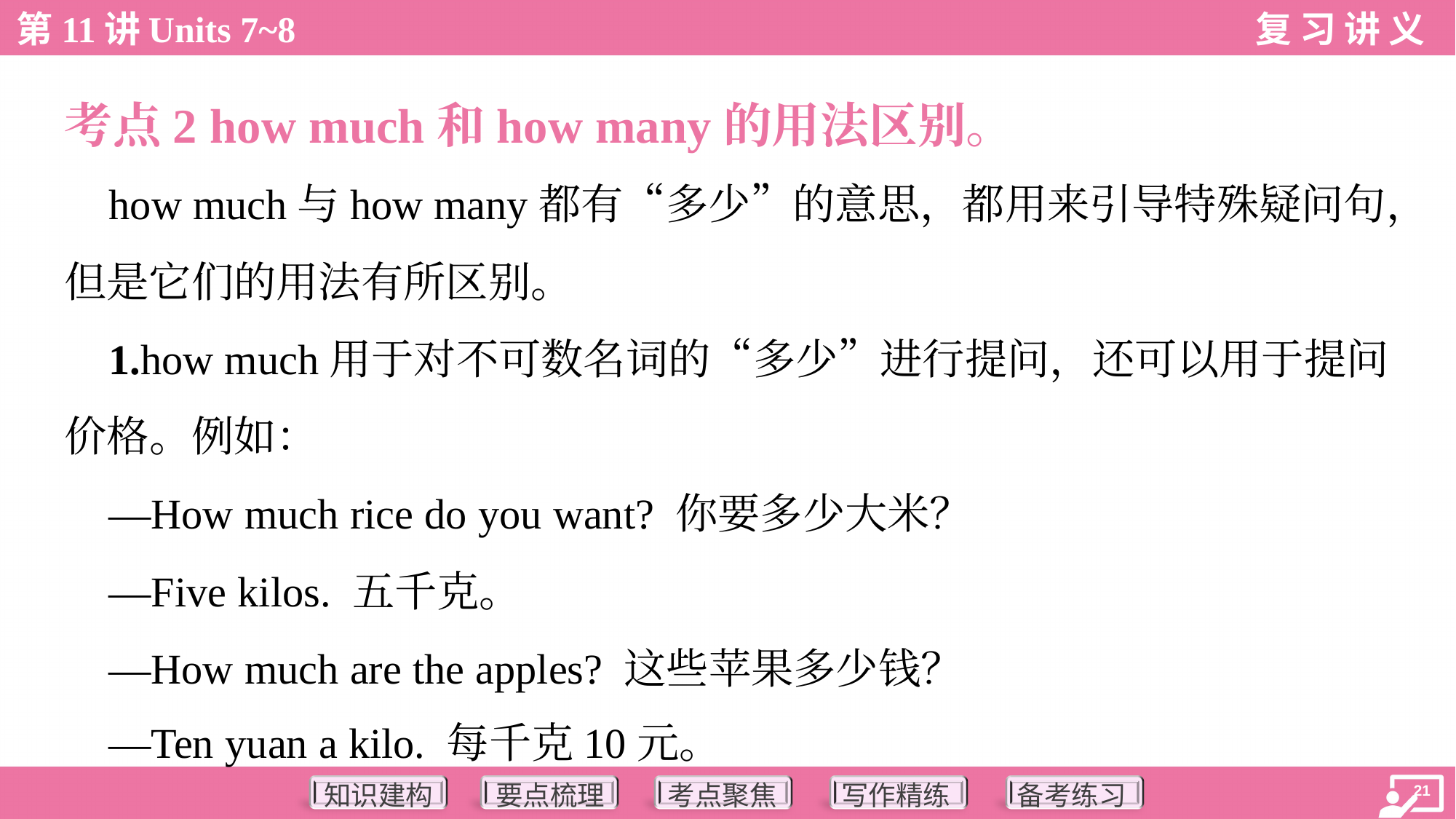

考点2 how much和how many的用法区别。
    how much与how many都有“多少”的意思，都用来引导特殊疑问句，
但是它们的用法有所区别。
    1.how much用于对不可数名词的“多少”进行提问，还可以用于提问
价格。例如：
    —How much rice do you want? 你要多少大米？
    —Five kilos. 五千克。
    —How much are the apples? 这些苹果多少钱？
    —Ten yuan a kilo. 每千克10元。